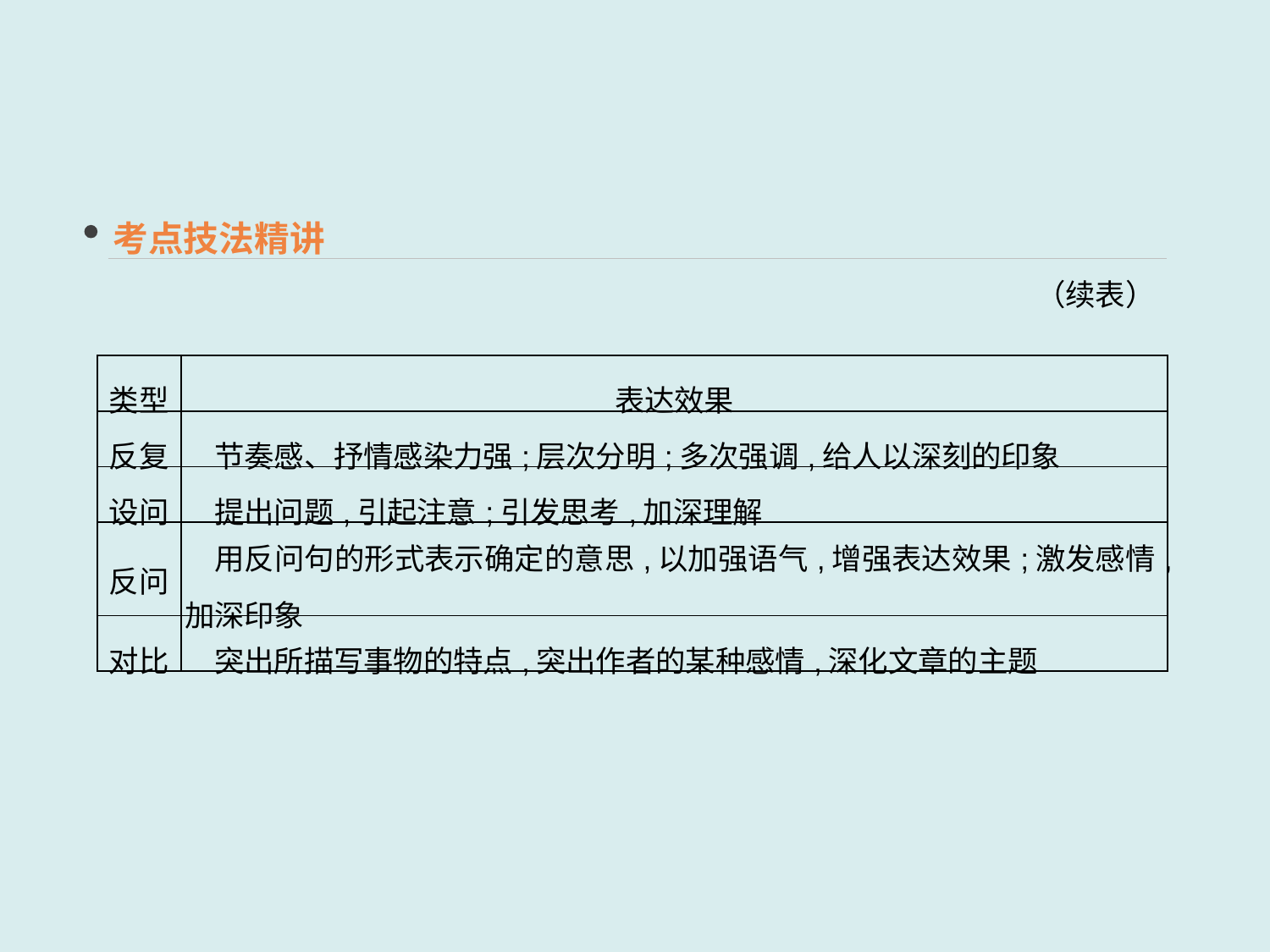

考点技法精讲

（续表）
| 类型 | 表达效果 |
| --- | --- |
| 反复 | 节奏感、抒情感染力强;层次分明;多次强调,给人以深刻的印象 |
| 设问 | 提出问题,引起注意;引发思考,加深理解 |
| 反问 | 用反问句的形式表示确定的意思,以加强语气,增强表达效果;激发感情,加深印象 |
| 对比 | 突出所描写事物的特点,突出作者的某种感情,深化文章的主题 |